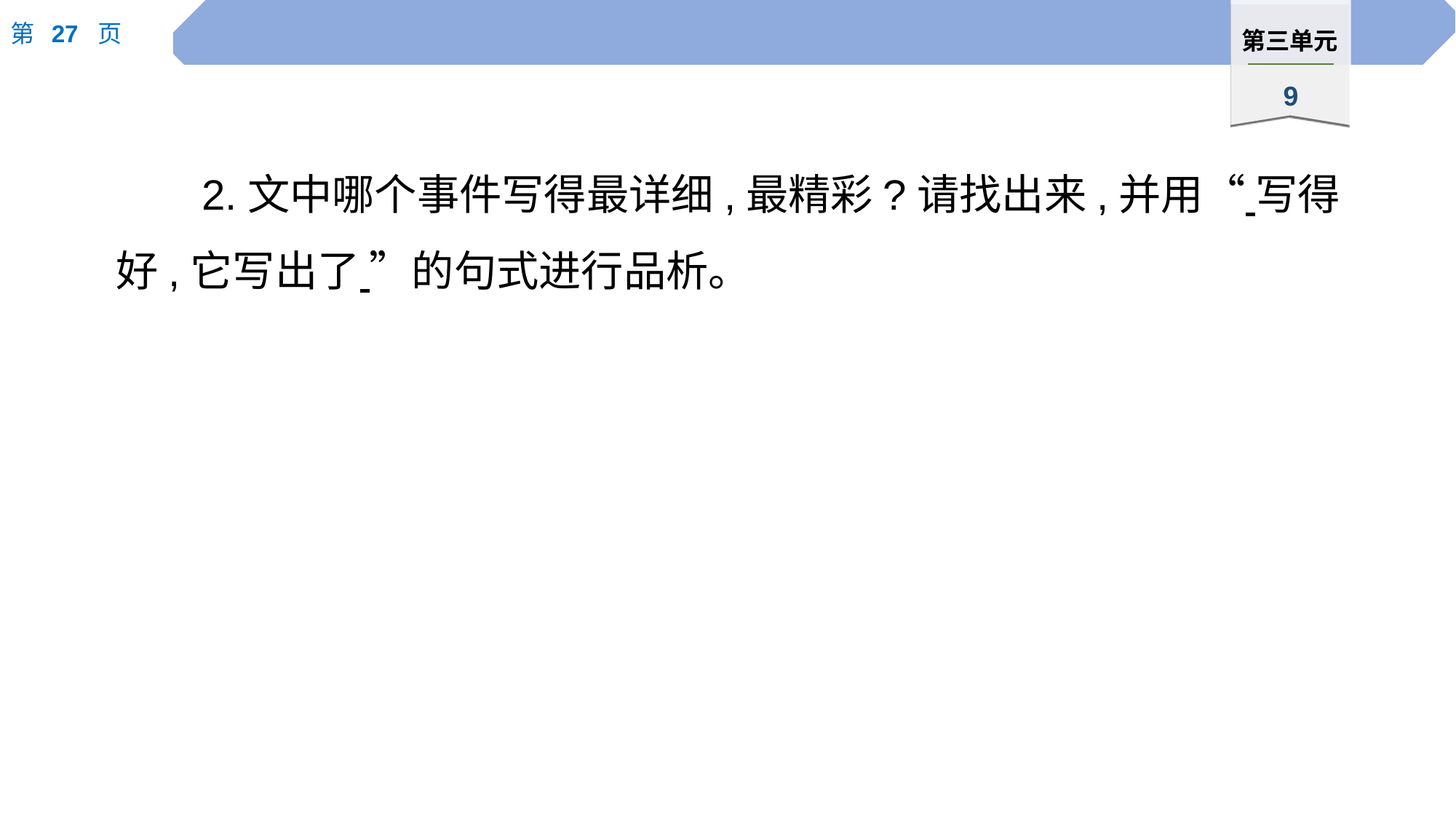

2.文中哪个事件写得最详细,最精彩?请找出来,并用“ 写得好,它写出了 ”的句式进行品析。